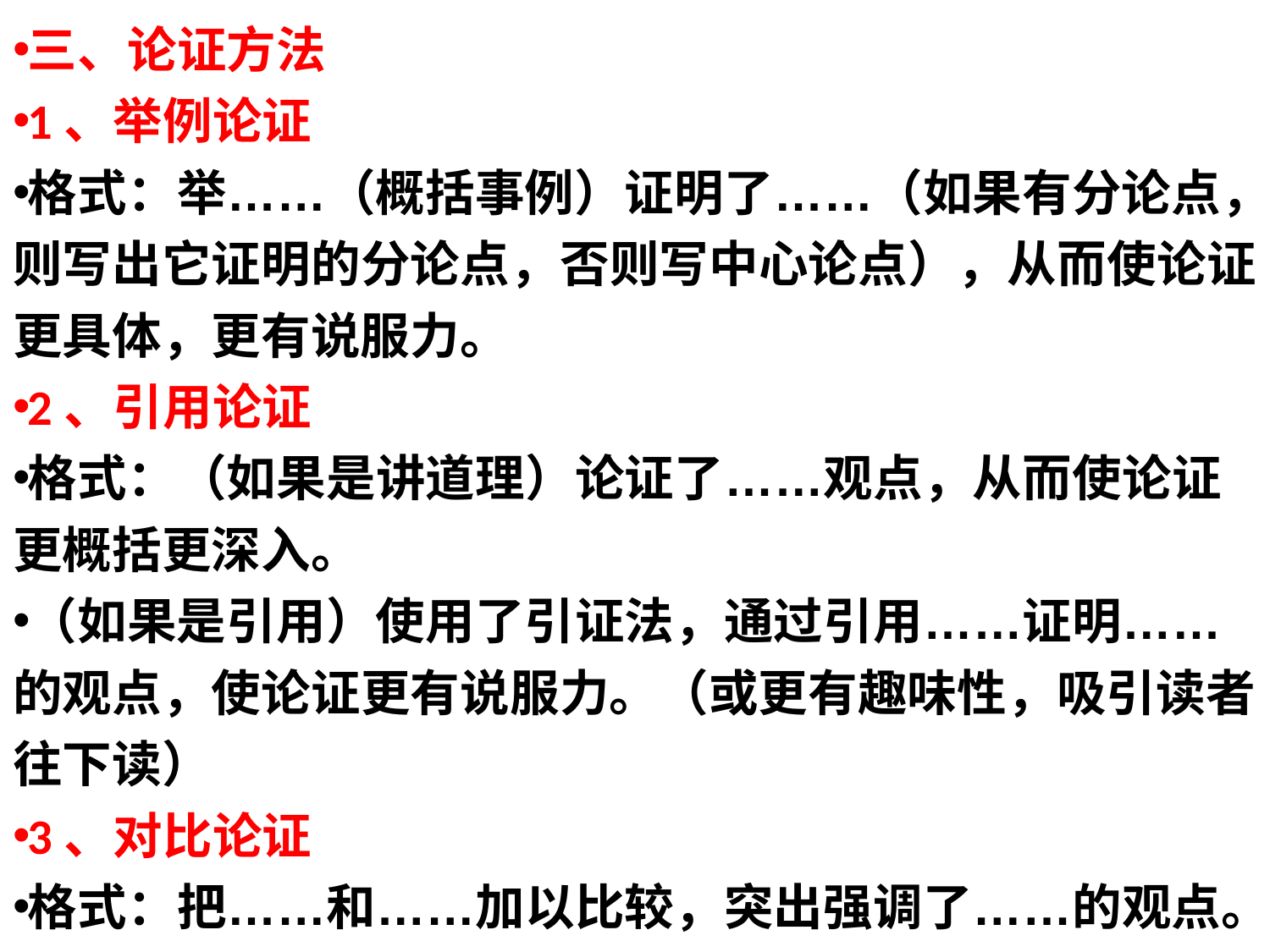

三、论证方法
1、举例论证
格式：举……（概括事例）证明了……（如果有分论点，则写出它证明的分论点，否则写中心论点），从而使论证更具体，更有说服力。
2、引用论证
格式：（如果是讲道理）论证了……观点，从而使论证更概括更深入。
（如果是引用）使用了引证法，通过引用……证明……的观点，使论证更有说服力。（或更有趣味性，吸引读者往下读）
3、对比论证
格式：把……和……加以比较，突出强调了……的观点。

#